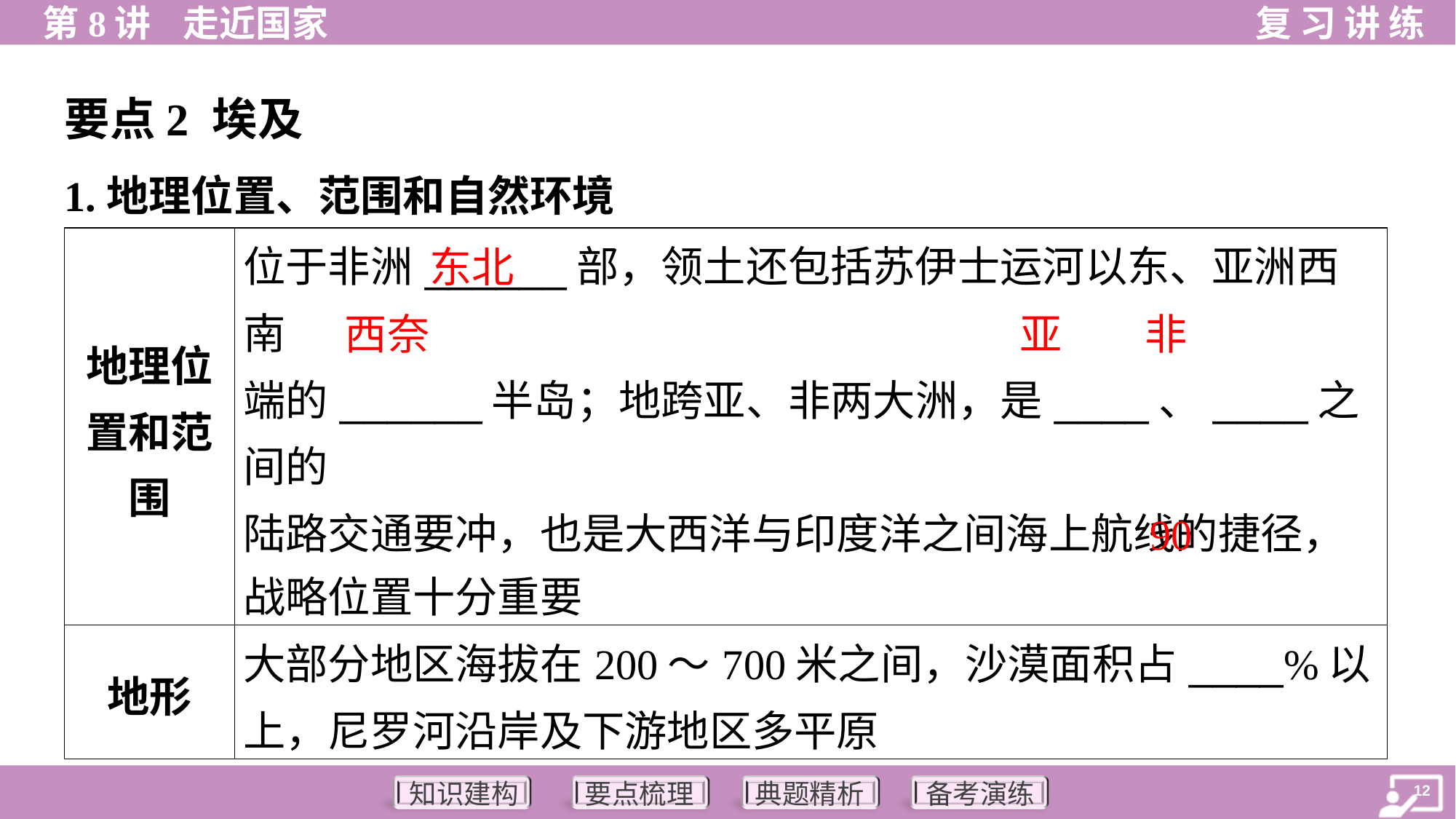

要点2 埃及
1.地理位置、范围和自然环境
东北
| 地理位 置和范 围 | 位于非洲\_\_\_\_\_\_部，领土还包括苏伊士运河以东、亚洲西南 端的\_\_\_\_\_\_半岛；地跨亚、非两大洲，是\_\_\_\_、\_\_\_\_之间的 陆路交通要冲，也是大西洋与印度洋之间海上航线的捷径， 战略位置十分重要 |
| --- | --- |
| 地形 | 大部分地区海拔在200～700米之间，沙漠面积占\_\_\_\_%以上，尼罗河沿岸及下游地区多平原 |
西奈
亚
非
90